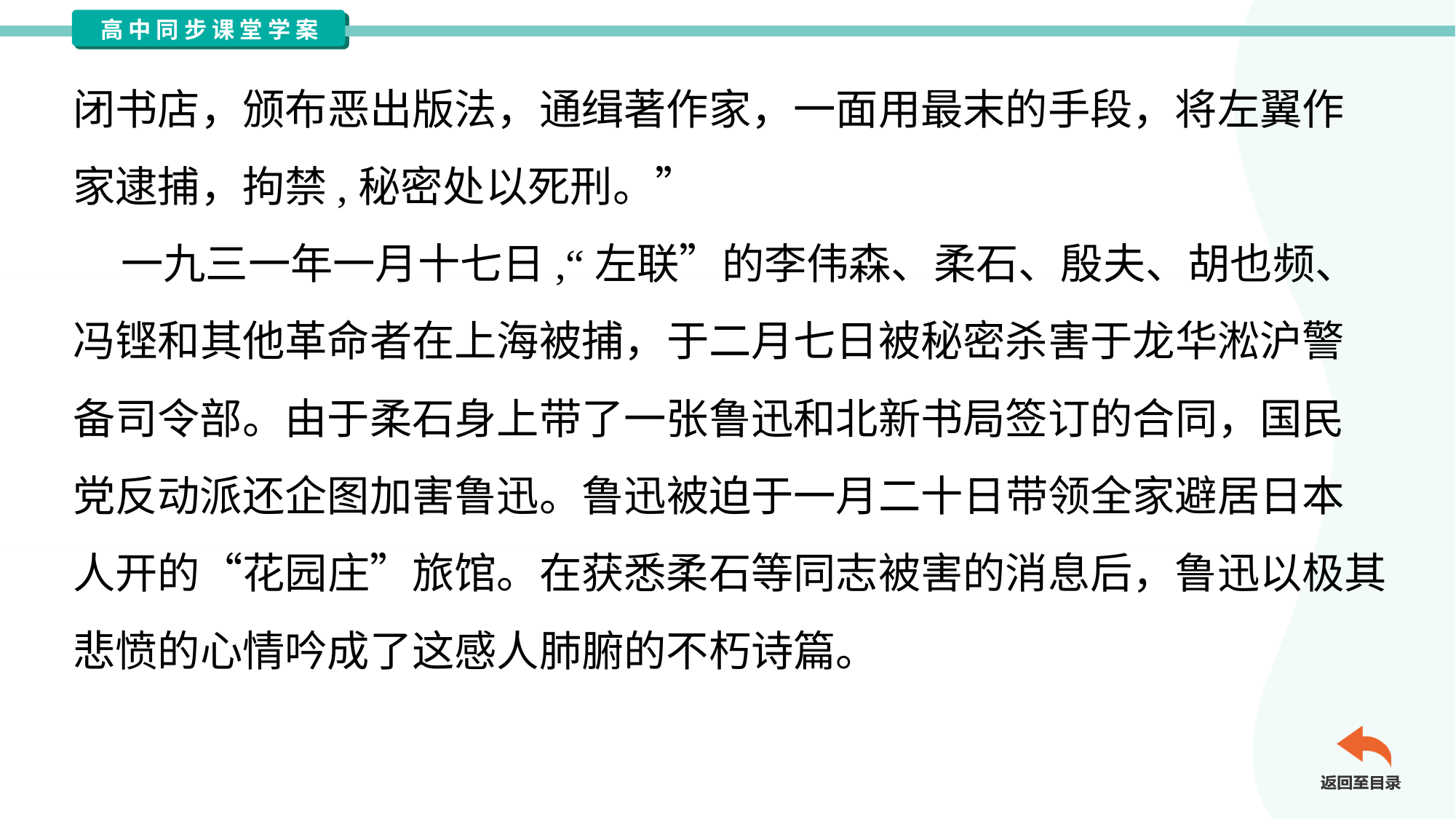

闭书店，颁布恶出版法，通缉著作家，一面用最末的手段，将左翼作
家逮捕，拘禁,秘密处以死刑。”
    一九三一年一月十七日,“左联”的李伟森、柔石、殷夫、胡也频、
冯铿和其他革命者在上海被捕，于二月七日被秘密杀害于龙华淞沪警
备司令部。由于柔石身上带了一张鲁迅和北新书局签订的合同，国民
党反动派还企图加害鲁迅。鲁迅被迫于一月二十日带领全家避居日本
人开的“花园庄”旅馆。在获悉柔石等同志被害的消息后，鲁迅以极其
悲愤的心情吟成了这感人肺腑的不朽诗篇。